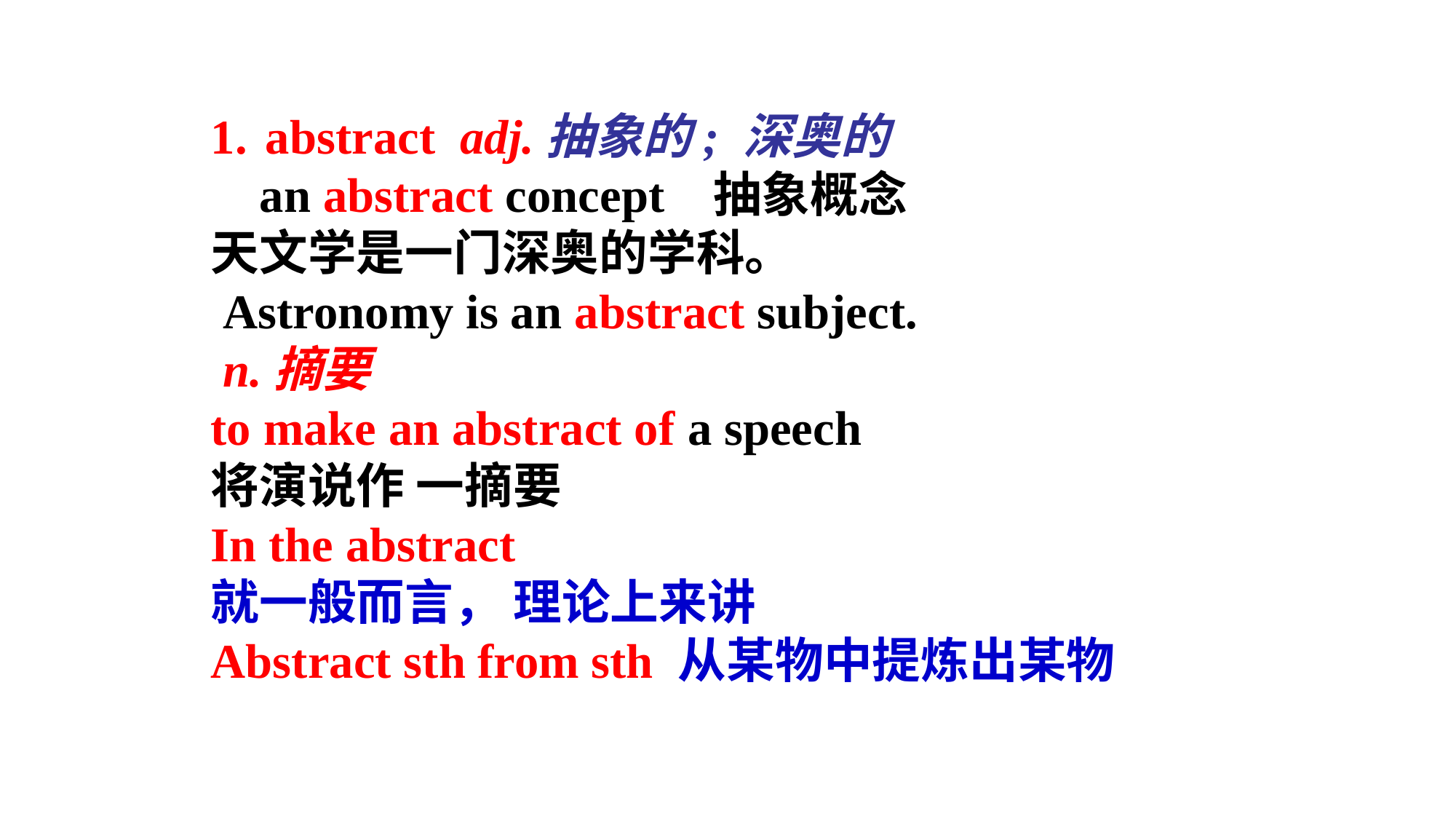

abstract  adj.抽象的; 深奥的
    an abstract concept   抽象概念
天文学是一门深奥的学科。
 Astronomy is an abstract subject.
 n.摘要
to make an abstract of a speech
将演说作 一摘要
In the abstract
就一般而言， 理论上来讲
Abstract sth from sth 从某物中提炼出某物